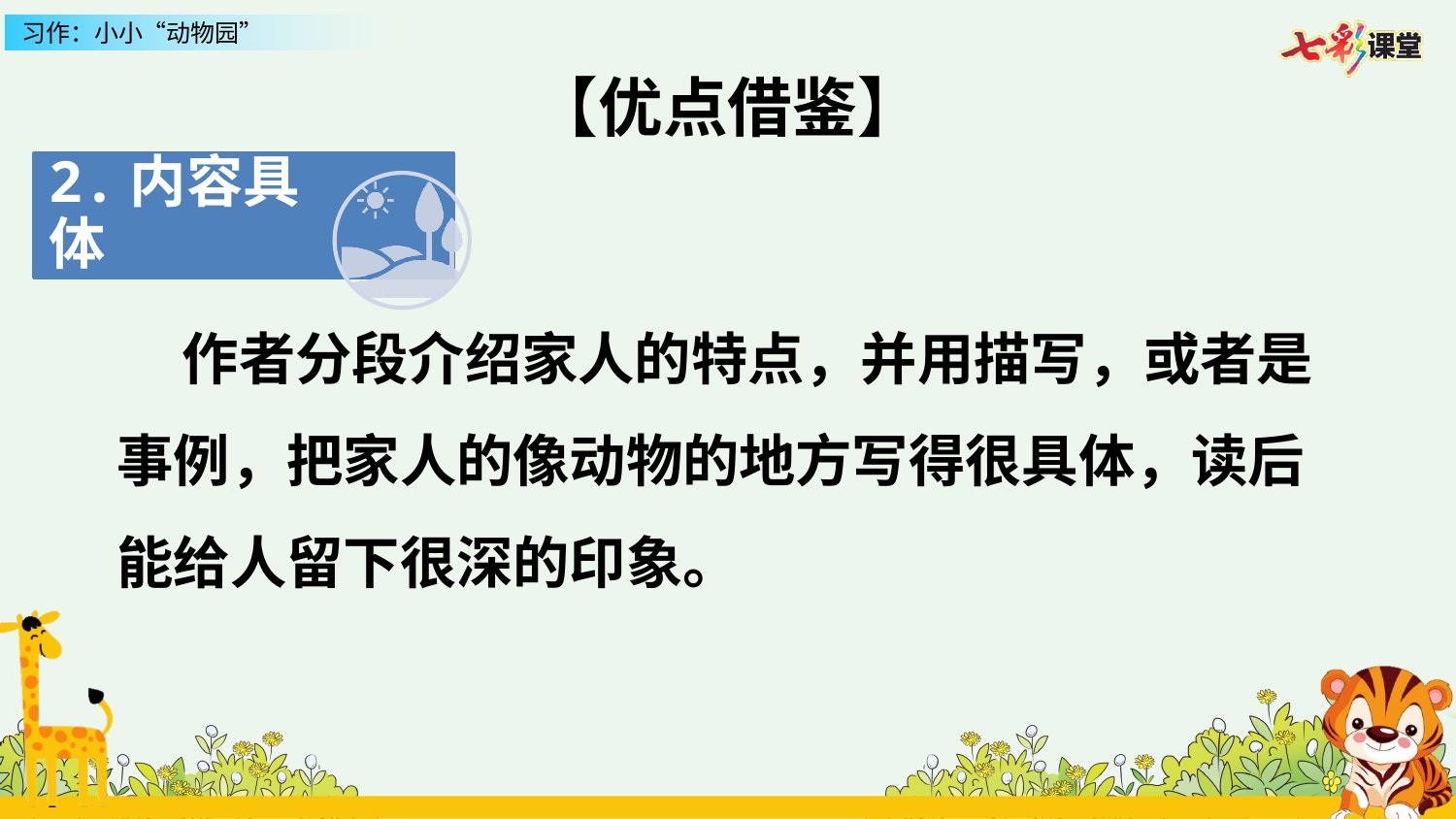

【优点借鉴】
2.内容具体

    作者分段介绍家人的特点，并用描写，或者是事例，把家人的像动物的地方写得很具体，读后能给人留下很深的印象。